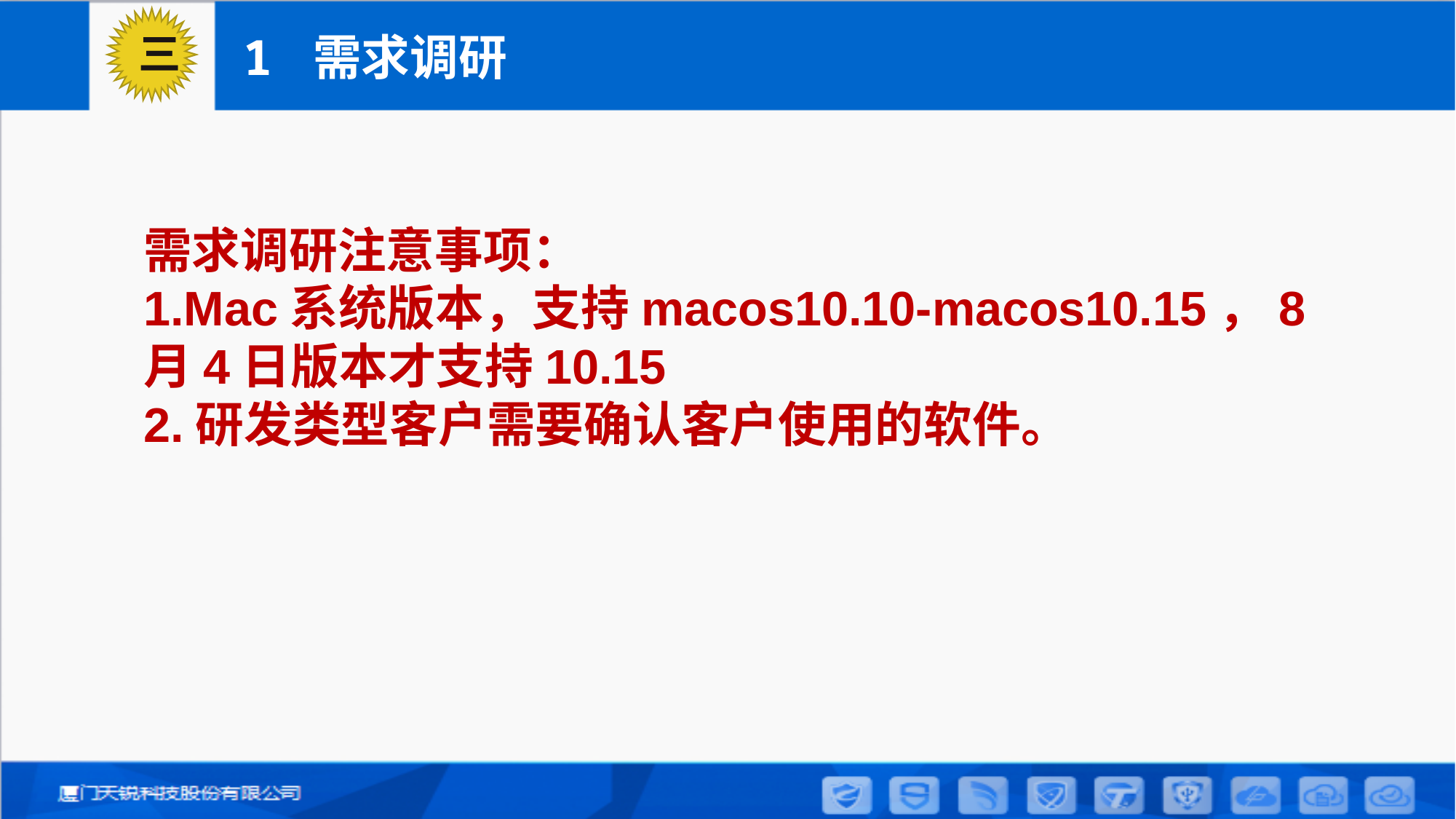

01

三
1 需求调研
需求调研注意事项：
1.Mac系统版本，支持macos10.10-macos10.15，8月4日版本才支持10.15
2.研发类型客户需要确认客户使用的软件。